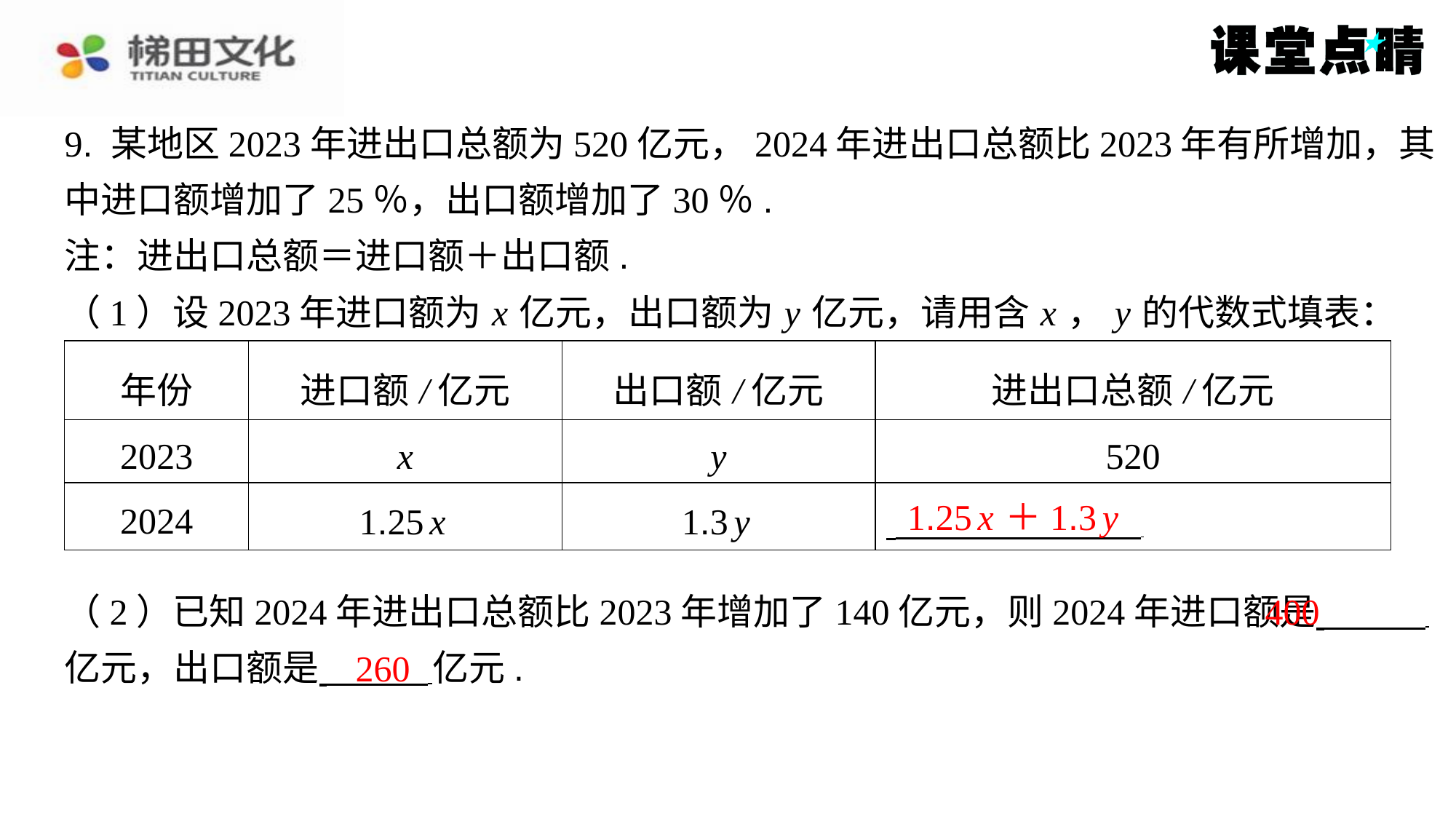

9. 某地区2023年进出口总额为520亿元，2024年进出口总额比2023年有所增加，其
中进口额增加了25％，出口额增加了30％.
注：进出口总额＝进口额＋出口额.
（1）设2023年进口额为 x 亿元，出口额为 y 亿元，请用含 x ， y 的代数式填表：
| 年份 | 进口额/亿元 | 出口额/亿元 | 进出口总额/亿元 |
| --- | --- | --- | --- |
| 2023 | x | y | 520 |
| 2024 | 1.25 x | 1.3 y | ⁠ |
1.25 x ＋1.3 y
400
（2）已知2024年进出口总额比2023年增加了140亿元，则2024年进口额是                 ⁠
亿元，出口额是                 亿元.
260